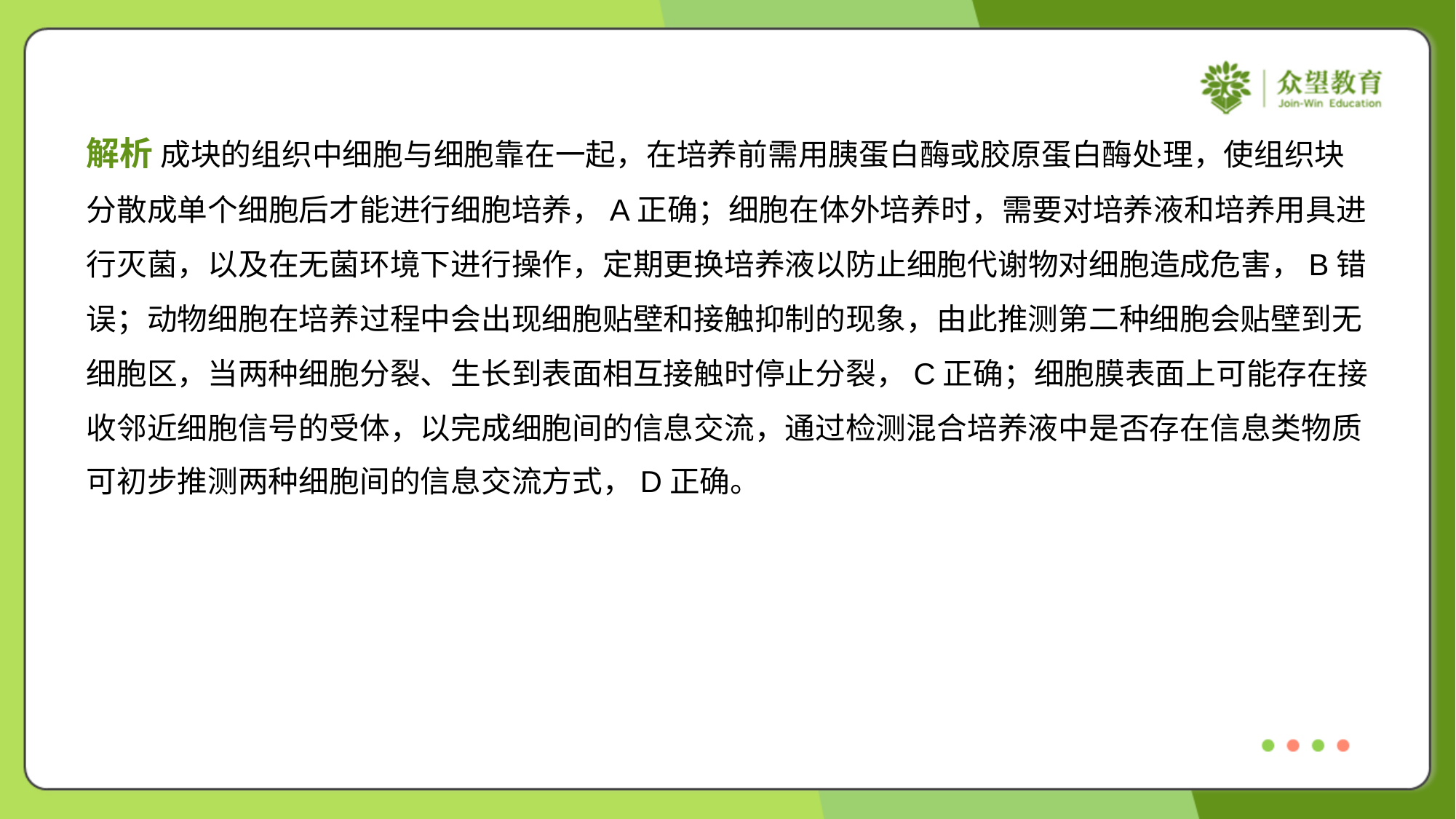

解析 成块的组织中细胞与细胞靠在一起，在培养前需用胰蛋白酶或胶原蛋白酶处理，使组织块
分散成单个细胞后才能进行细胞培养，A正确；细胞在体外培养时，需要对培养液和培养用具进
行灭菌，以及在无菌环境下进行操作，定期更换培养液以防止细胞代谢物对细胞造成危害，B错
误；动物细胞在培养过程中会出现细胞贴壁和接触抑制的现象，由此推测第二种细胞会贴壁到无
细胞区，当两种细胞分裂、生长到表面相互接触时停止分裂，C正确；细胞膜表面上可能存在接
收邻近细胞信号的受体，以完成细胞间的信息交流，通过检测混合培养液中是否存在信息类物质
可初步推测两种细胞间的信息交流方式，D正确。